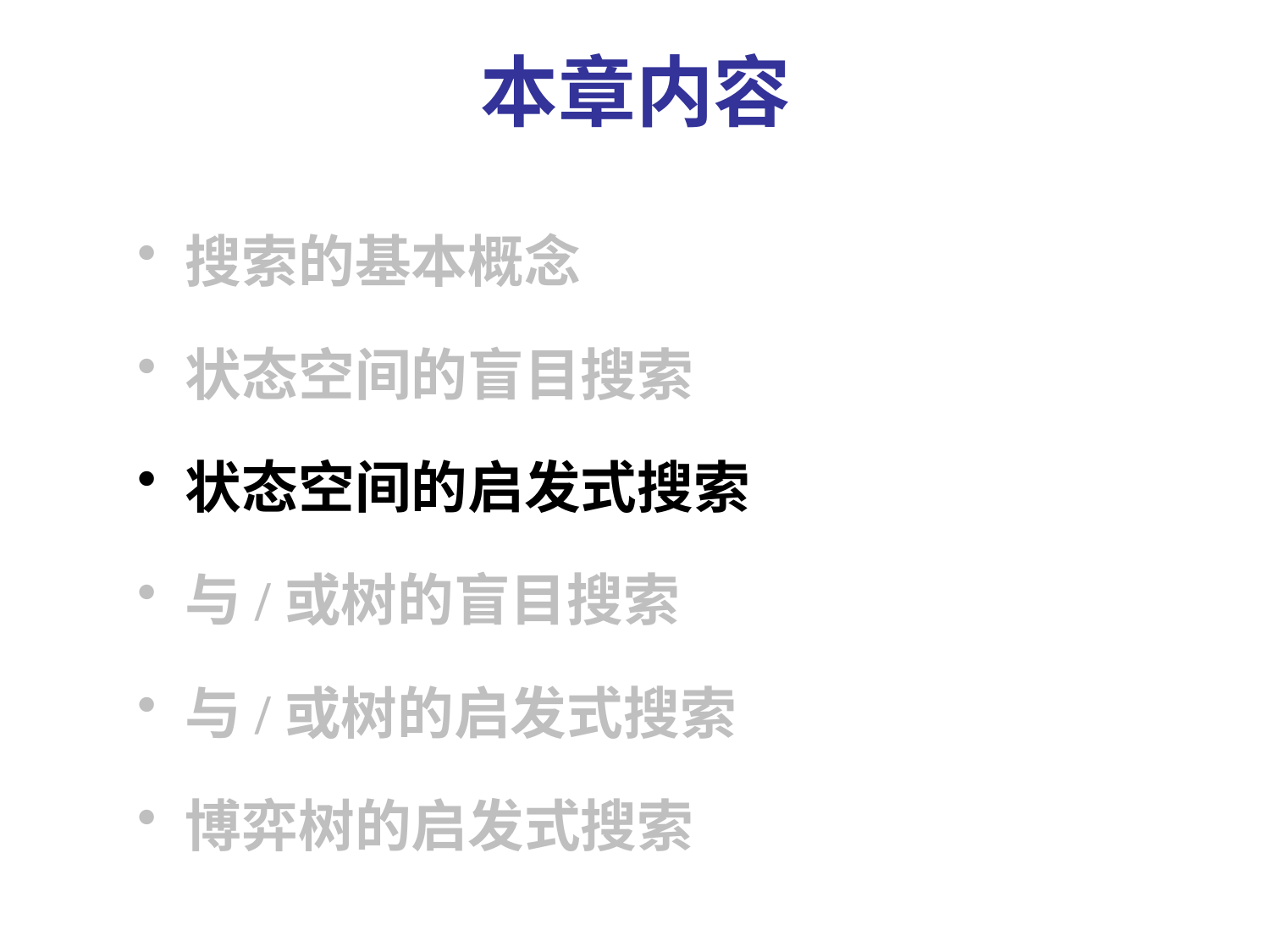

# 本章内容
搜索的基本概念
状态空间的盲目搜索
状态空间的启发式搜索
与/或树的盲目搜索
与/或树的启发式搜索
博弈树的启发式搜索